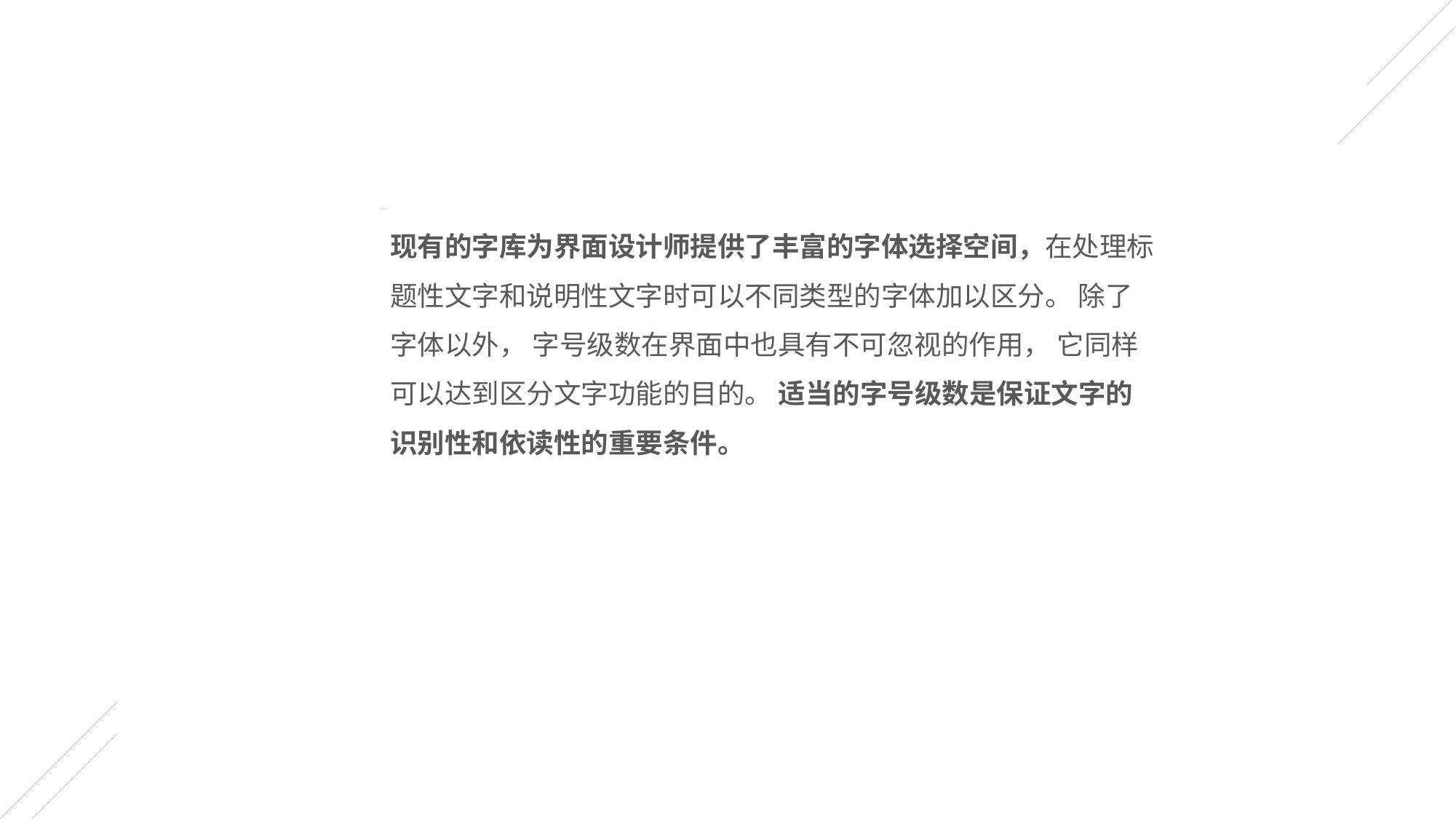

现有的字库为界面设计师提供了丰富的字体选择空间，在处理标题性文字和说明性文字时可以不同类型的字体加以区分。 除了字体以外， 字号级数在界面中也具有不可忽视的作用， 它同样可以达到区分文字功能的目的。 适当的字号级数是保证文字的识别性和依读性的重要条件。